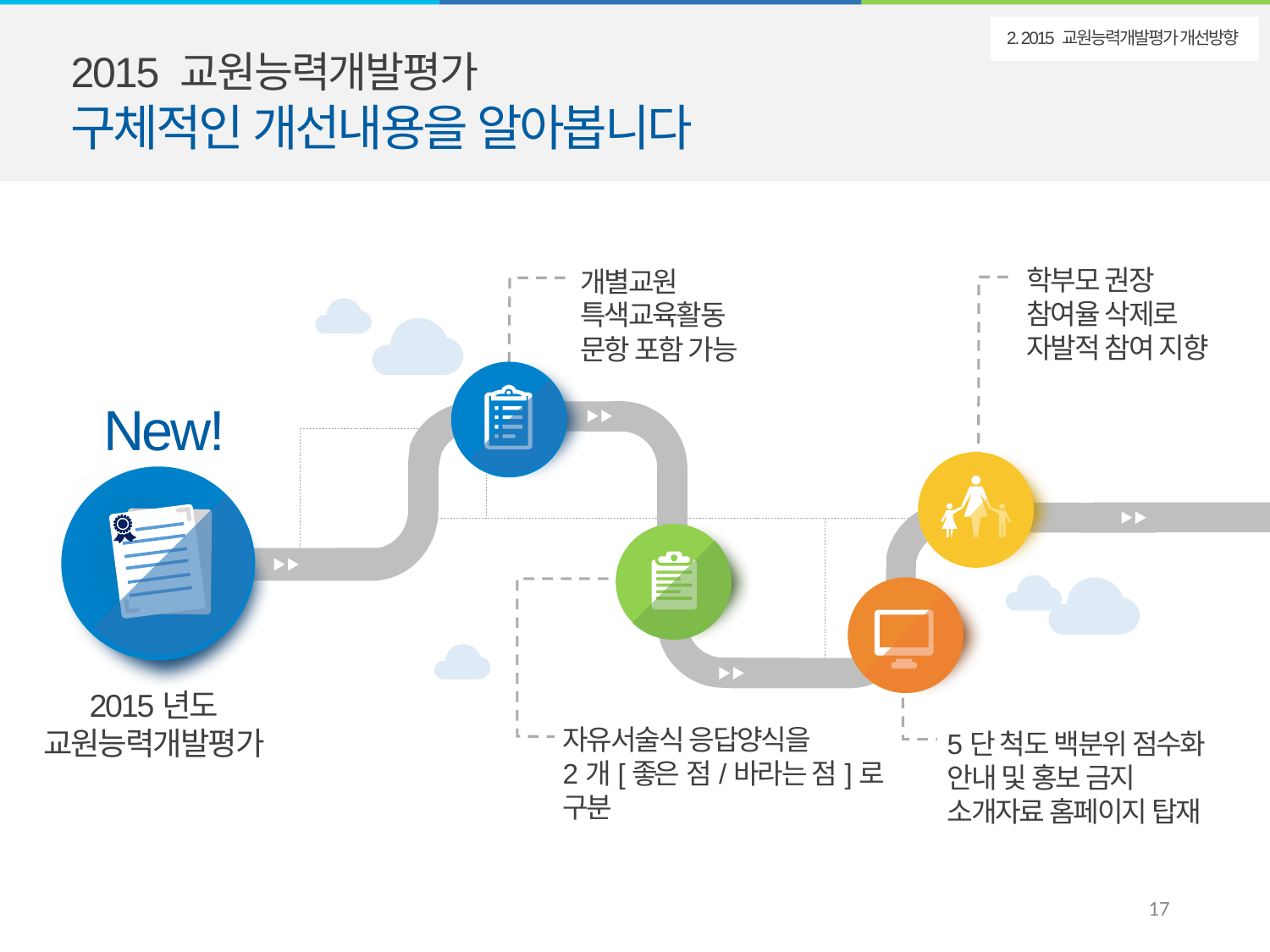

2015 교원능력개발평가
구체적인 개선내용을 알아봅니다
2. 2015 교원능력개발평가 개선방향
학부모 권장
참여율 삭제로
자발적 참여 지향

개별교원
특색교육활동
문항 포함 가능

New!

2015년도
교원능력개발평가

자유서술식 응답양식을
2개[좋은 점/바라는 점]로
구분

5단 척도 백분위 점수화
안내 및 홍보 금지
소개자료 홈페이지 탑재

17